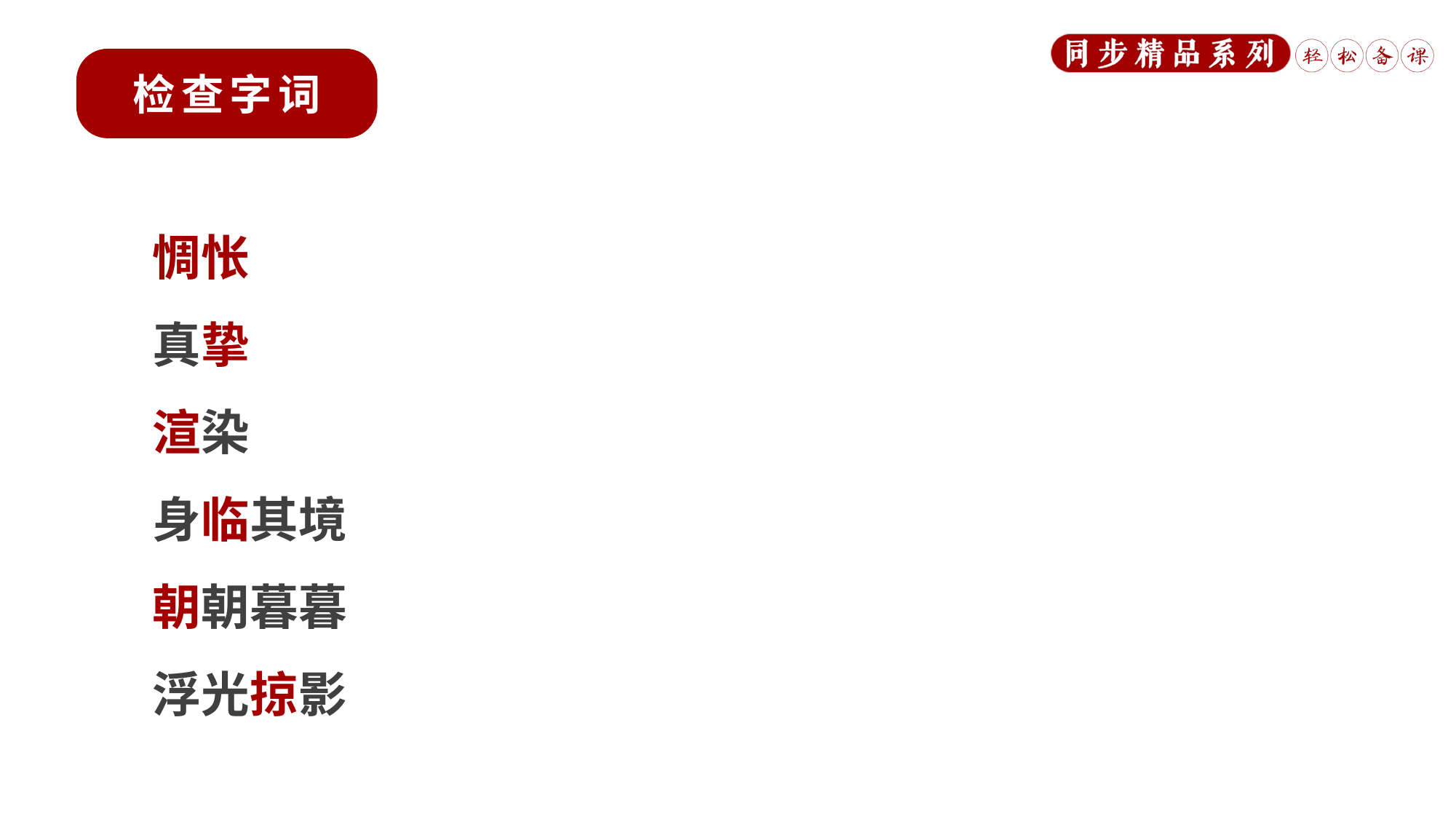

惆怅          (chóu chànɡ)
真挚         (zhì)
渲染         (xuàn)
身临其境  (lín)
朝朝暮暮  (zhāo)
浮光掠影  (lüè)